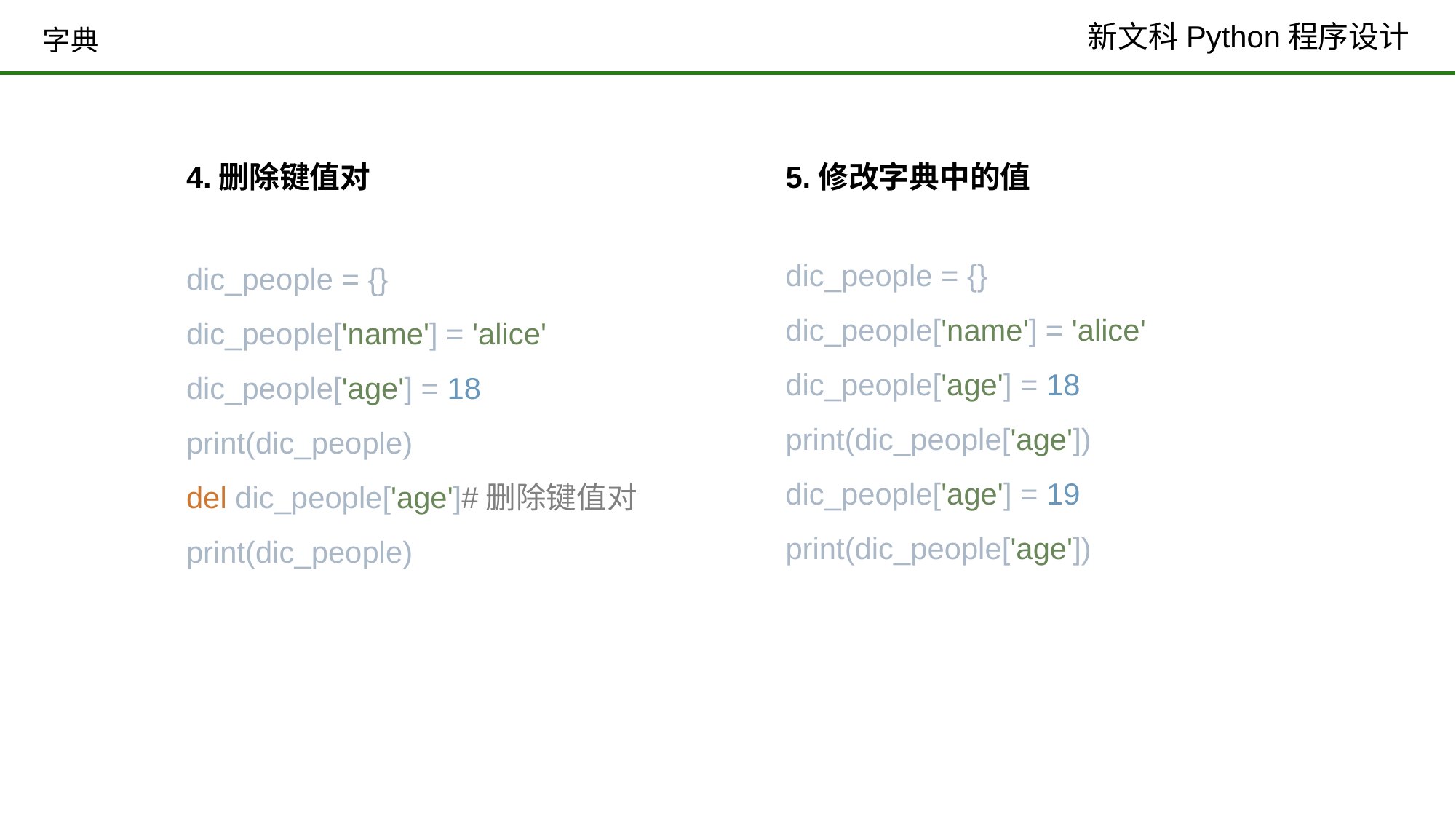

# 字典
4.删除键值对
5.修改字典中的值
dic_people = {}
dic_people['name'] = 'alice'
dic_people['age'] = 18
print(dic_people['age'])
dic_people['age'] = 19
print(dic_people['age'])
dic_people = {}
dic_people['name'] = 'alice'
dic_people['age'] = 18
print(dic_people)
del dic_people['age']#删除键值对
print(dic_people)